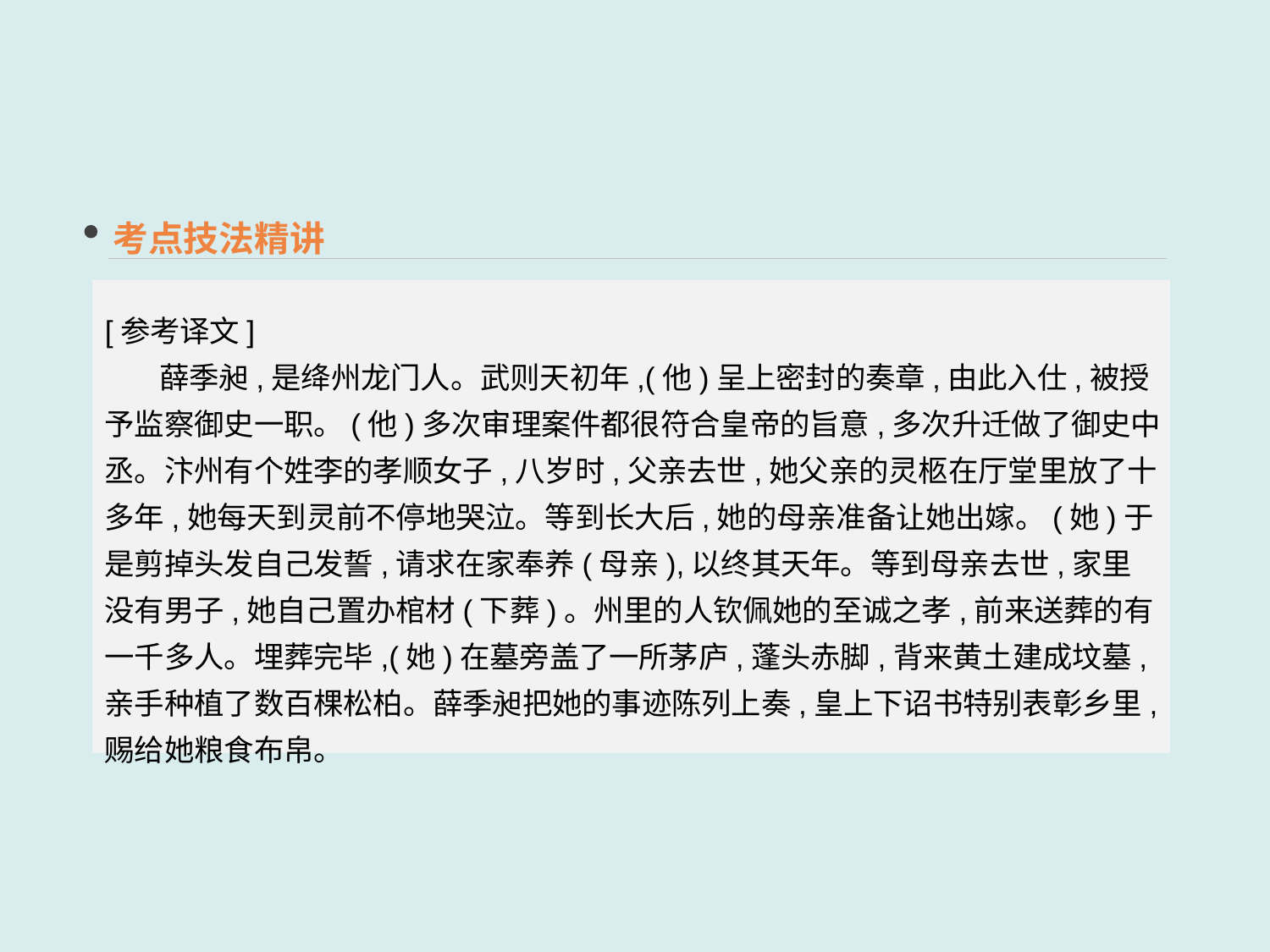

考点技法精讲

[参考译文]
       薛季昶,是绛州龙门人。武则天初年,(他)呈上密封的奏章,由此入仕,被授予监察御史一职。(他)多次审理案件都很符合皇帝的旨意,多次升迁做了御史中丞。汴州有个姓李的孝顺女子,八岁时,父亲去世,她父亲的灵柩在厅堂里放了十多年,她每天到灵前不停地哭泣。等到长大后,她的母亲准备让她出嫁。(她)于是剪掉头发自己发誓,请求在家奉养(母亲),以终其天年。等到母亲去世,家里没有男子,她自己置办棺材(下葬)。州里的人钦佩她的至诚之孝,前来送葬的有一千多人。埋葬完毕,(她)在墓旁盖了一所茅庐,蓬头赤脚,背来黄土建成坟墓,亲手种植了数百棵松柏。薛季昶把她的事迹陈列上奏,皇上下诏书特别表彰乡里,赐给她粮食布帛。